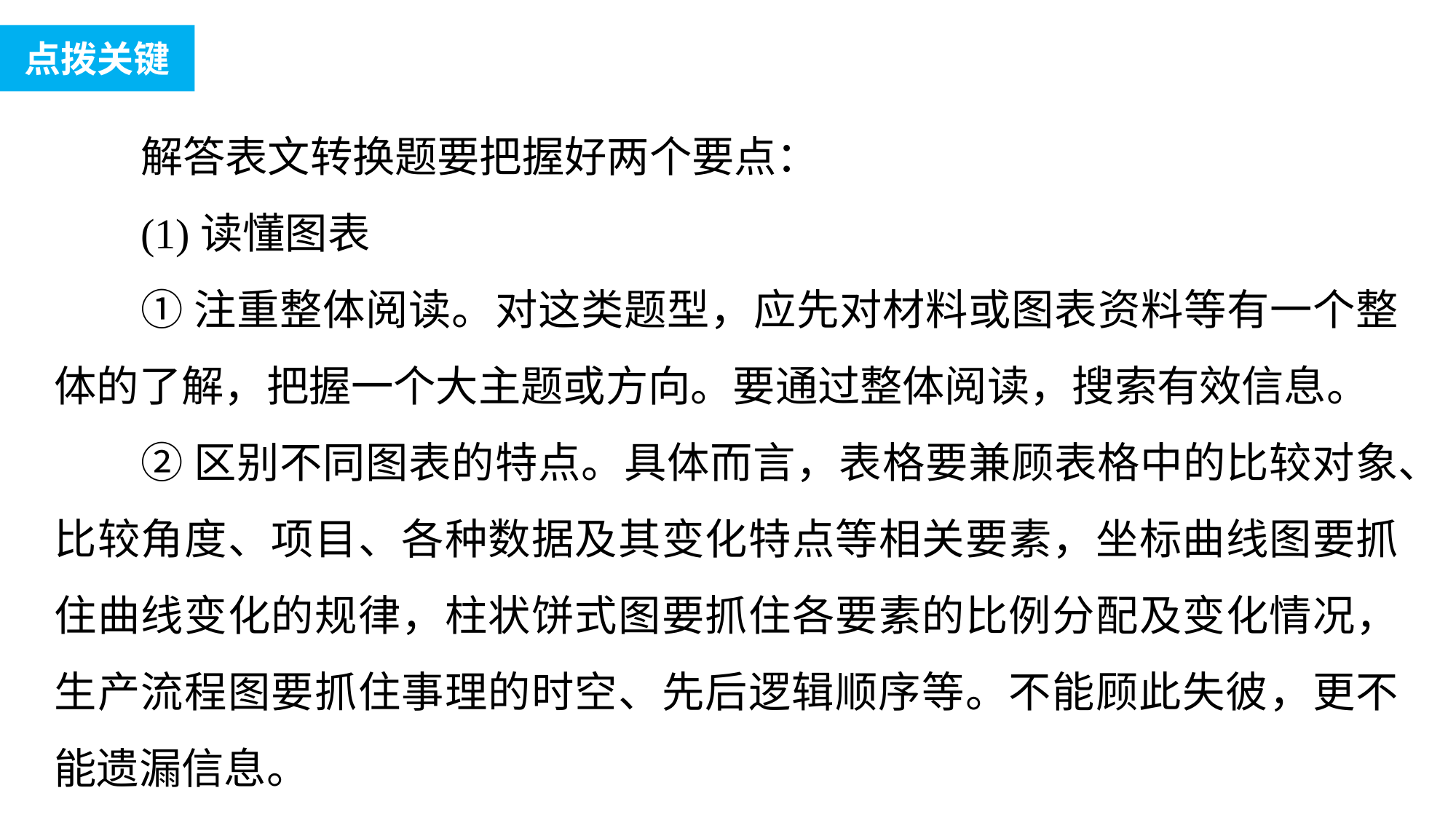

点拨关键
解答表文转换题要把握好两个要点：
(1)读懂图表
①注重整体阅读。对这类题型，应先对材料或图表资料等有一个整体的了解，把握一个大主题或方向。要通过整体阅读，搜索有效信息。
②区别不同图表的特点。具体而言，表格要兼顾表格中的比较对象、比较角度、项目、各种数据及其变化特点等相关要素，坐标曲线图要抓住曲线变化的规律，柱状饼式图要抓住各要素的比例分配及变化情况，生产流程图要抓住事理的时空、先后逻辑顺序等。不能顾此失彼，更不能遗漏信息。